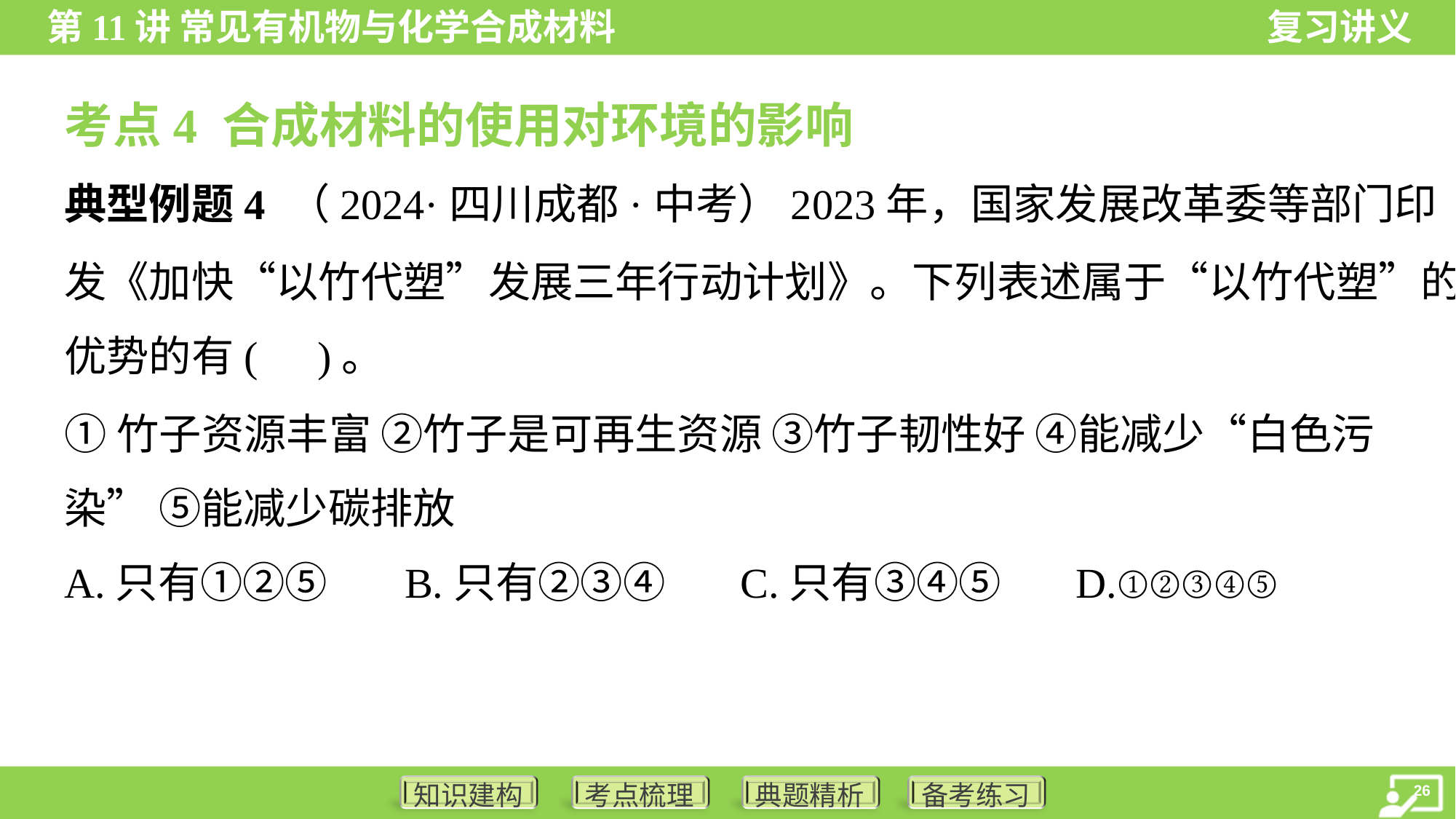

考点4 合成材料的使用对环境的影响
典型例题4 （2024·四川成都·中考）2023年，国家发展改革委等部门印
发《加快“以竹代塑”发展三年行动计划》。下列表述属于“以竹代塑”的
优势的有(     )。
①竹子资源丰富 ②竹子是可再生资源 ③竹子韧性好 ④能减少“白色污
染” ⑤能减少碳排放
A.只有①②⑤	B.只有②③④	C.只有③④⑤	D.①②③④⑤